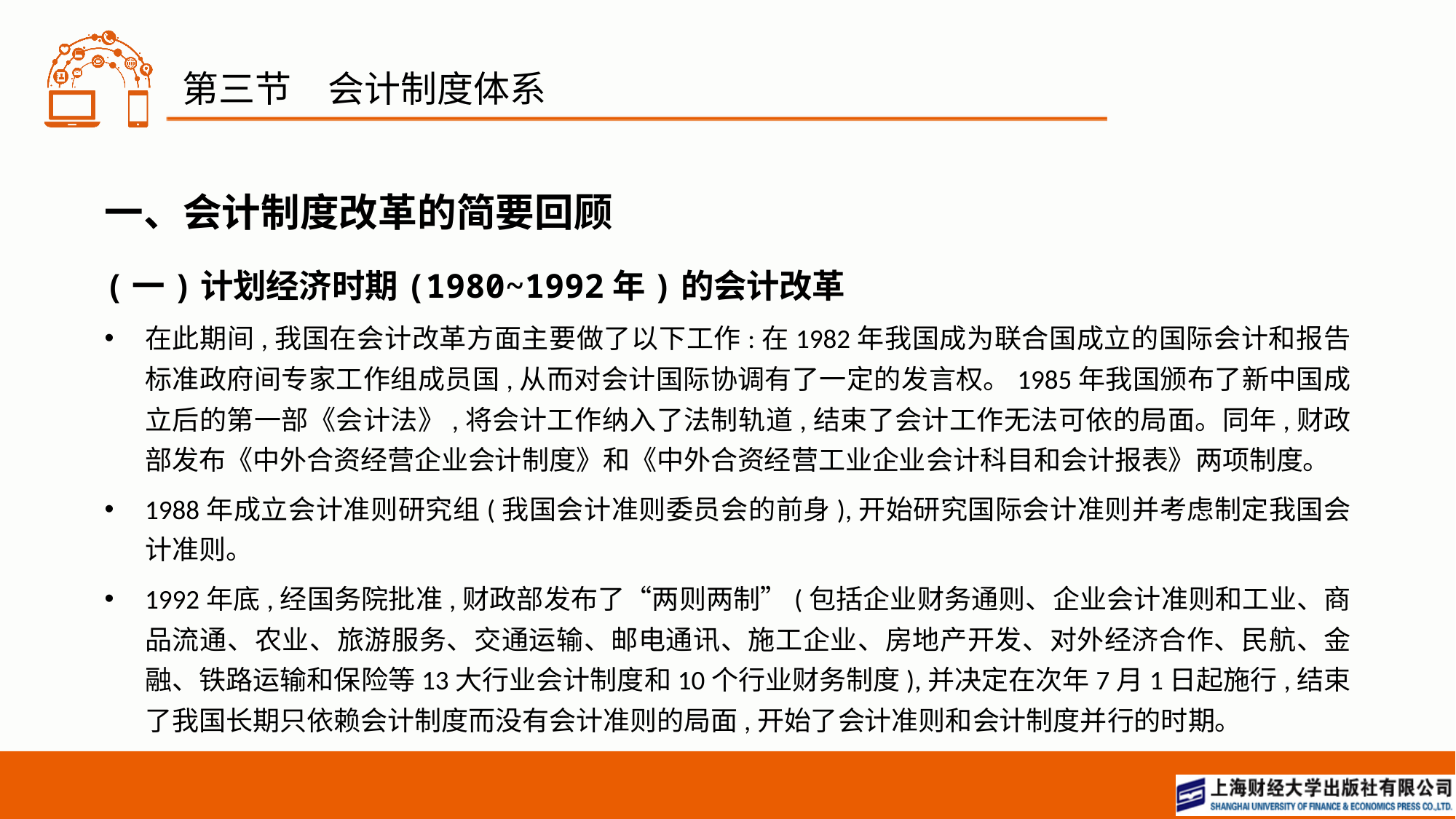

# 第三节　会计制度体系
一、会计制度改革的简要回顾
(一)计划经济时期(1980~1992年)的会计改革
在此期间,我国在会计改革方面主要做了以下工作:在1982年我国成为联合国成立的国际会计和报告标准政府间专家工作组成员国,从而对会计国际协调有了一定的发言权。1985年我国颁布了新中国成立后的第一部《会计法》,将会计工作纳入了法制轨道,结束了会计工作无法可依的局面。同年,财政部发布《中外合资经营企业会计制度》和《中外合资经营工业企业会计科目和会计报表》两项制度。
1988年成立会计准则研究组(我国会计准则委员会的前身),开始研究国际会计准则并考虑制定我国会计准则。
1992年底,经国务院批准,财政部发布了“两则两制”(包括企业财务通则、企业会计准则和工业、商品流通、农业、旅游服务、交通运输、邮电通讯、施工企业、房地产开发、对外经济合作、民航、金融、铁路运输和保险等13大行业会计制度和10个行业财务制度),并决定在次年7月1日起施行,结束了我国长期只依赖会计制度而没有会计准则的局面,开始了会计准则和会计制度并行的时期。